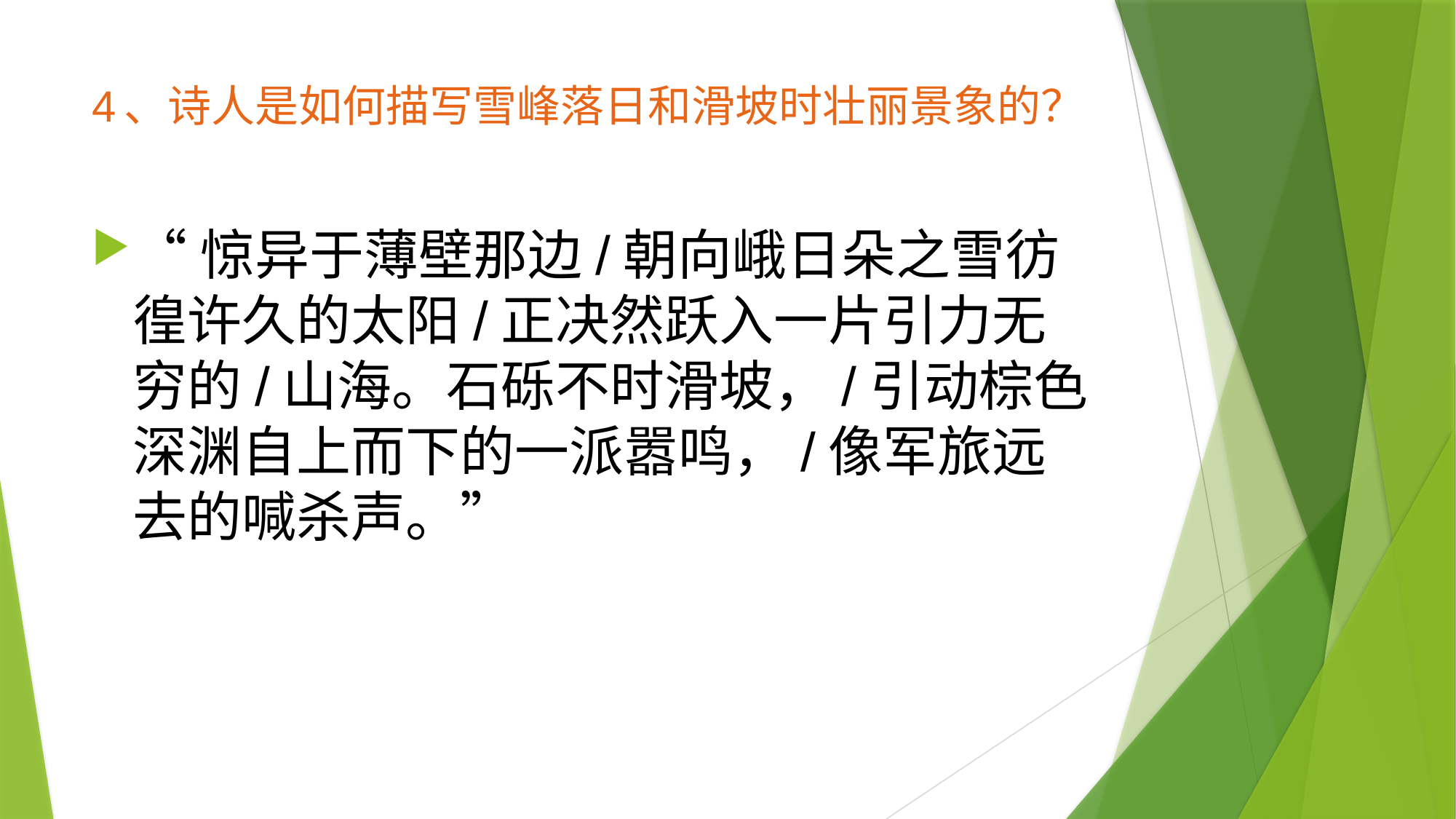

# 4、诗人是如何描写雪峰落日和滑坡时壮丽景象的？
“惊异于薄壁那边/朝向峨日朵之雪彷徨许久的太阳/正决然跃入一片引力无穷的/山海。石砾不时滑坡，/引动棕色深渊自上而下的一派嚣鸣，/像军旅远去的喊杀声。”